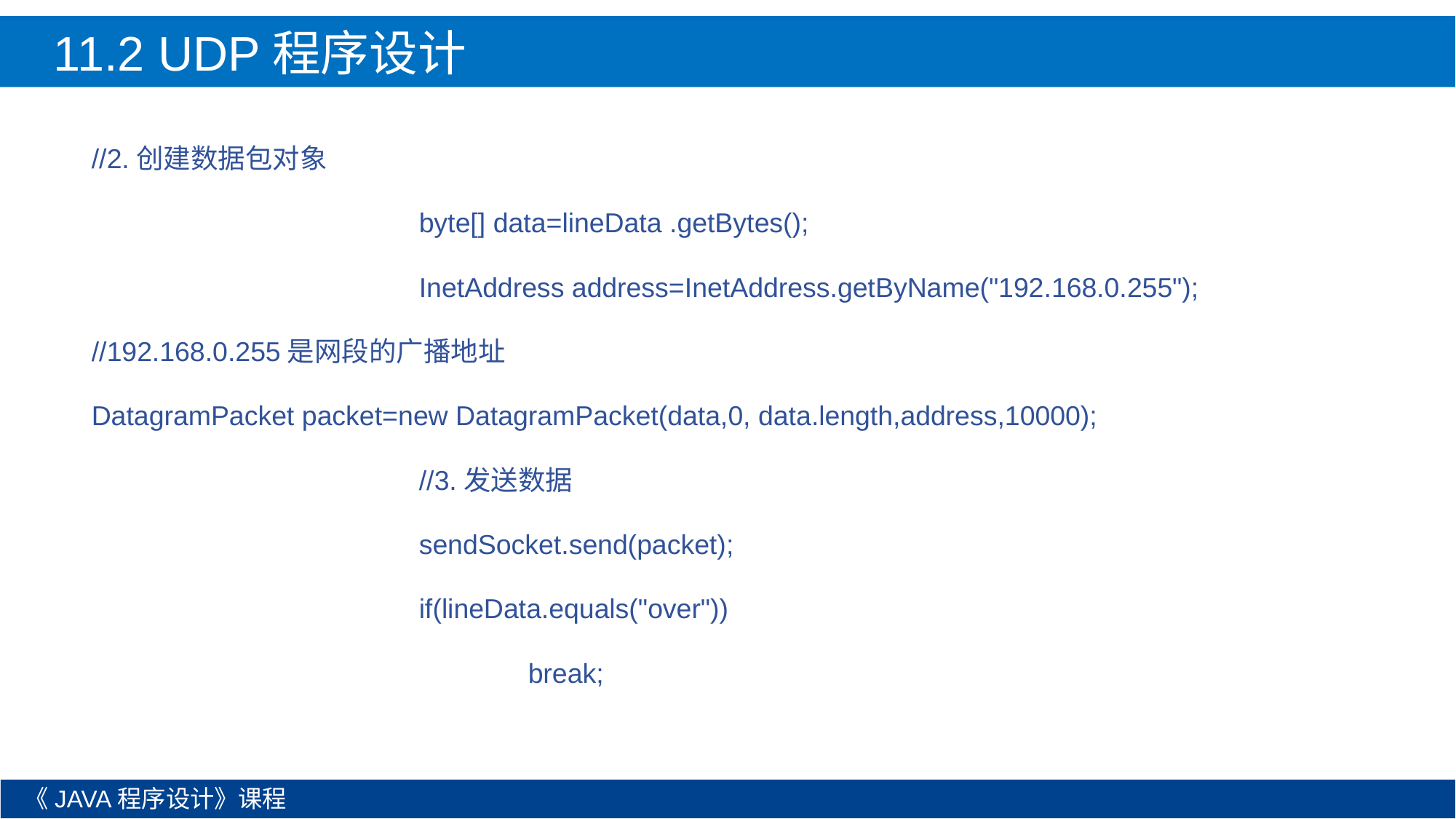

11.2 UDP程序设计
//2.创建数据包对象
			byte[] data=lineData .getBytes();
			InetAddress address=InetAddress.getByName("192.168.0.255");
//192.168.0.255是网段的广播地址
DatagramPacket packet=new DatagramPacket(data,0, data.length,address,10000);
			//3.发送数据
			sendSocket.send(packet);
			if(lineData.equals("over"))
				break;
《JAVA程序设计》课程